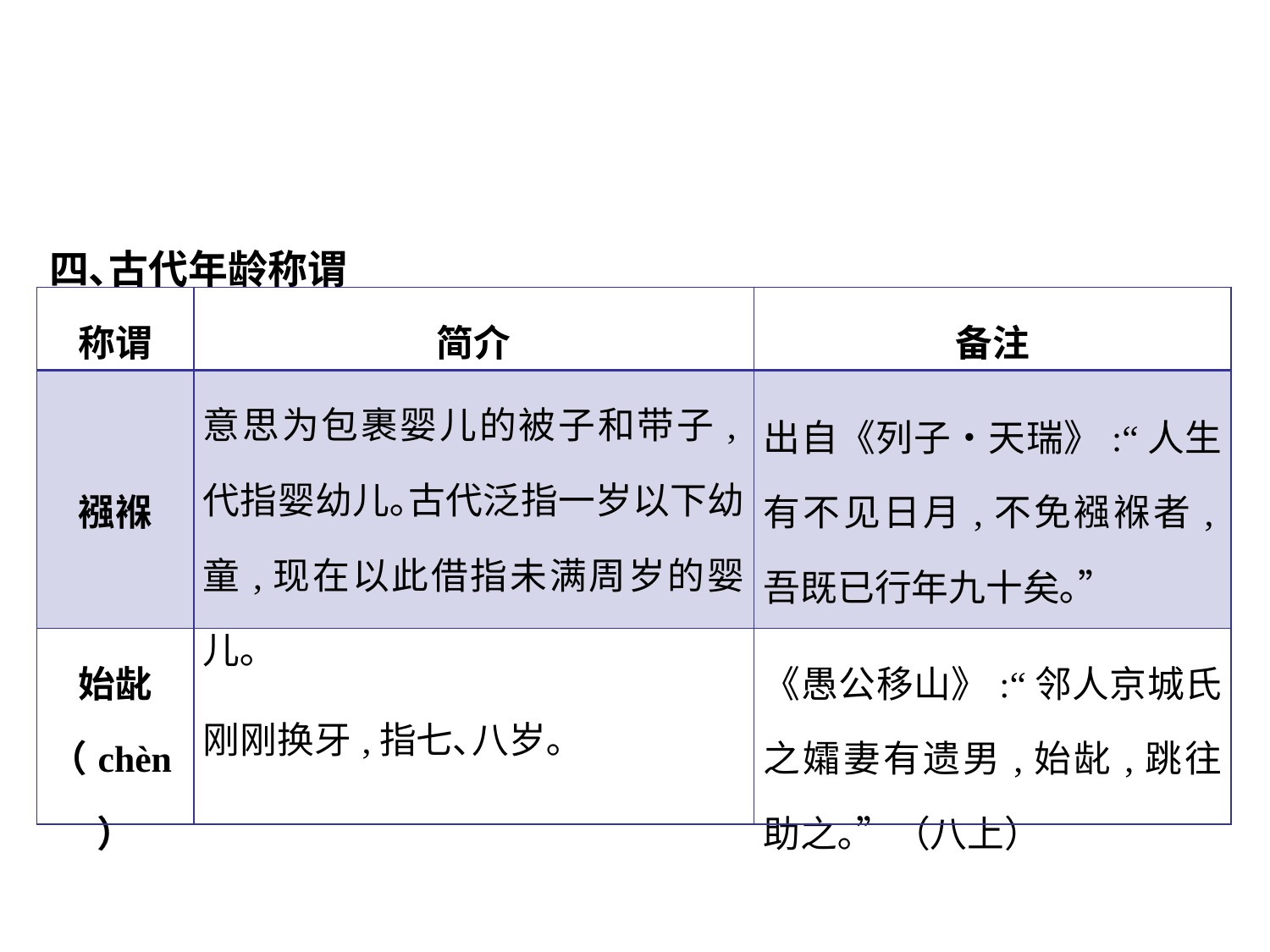

四､古代年龄称谓
| 称谓 | 简介 | 备注 |
| --- | --- | --- |
| 襁褓 | 意思为包裹婴儿的被子和带子,代指婴幼儿｡古代泛指一岁以下幼童,现在以此借指未满周岁的婴儿｡ | 出自《列子•天瑞》:“人生有不见日月,不免襁褓者,吾既已行年九十矣｡” |
| 始龀 （chèn） | 刚刚换牙,指七､八岁｡ | 《愚公移山》:“邻人京城氏之孀妻有遗男,始龀,跳往助之｡”（八上） |